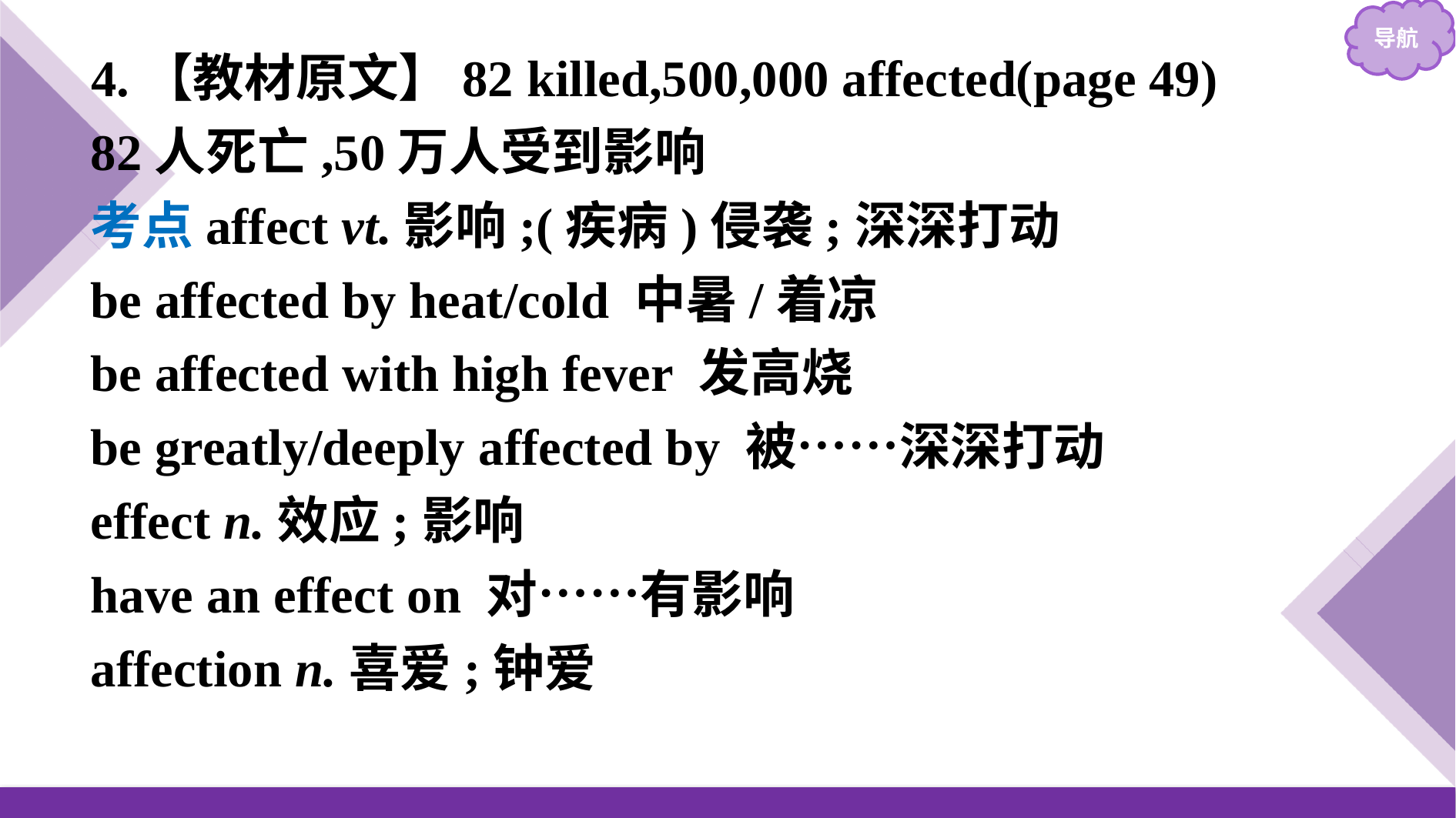

4.【教材原文】82 killed,500,000 affected(page 49)
82人死亡,50万人受到影响
考点affect vt.影响;(疾病)侵袭;深深打动
be affected by heat/cold 中暑/着凉
be affected with high fever 发高烧
be greatly/deeply affected by 被……深深打动
effect n.效应;影响
have an effect on 对……有影响
affection n.喜爱;钟爱